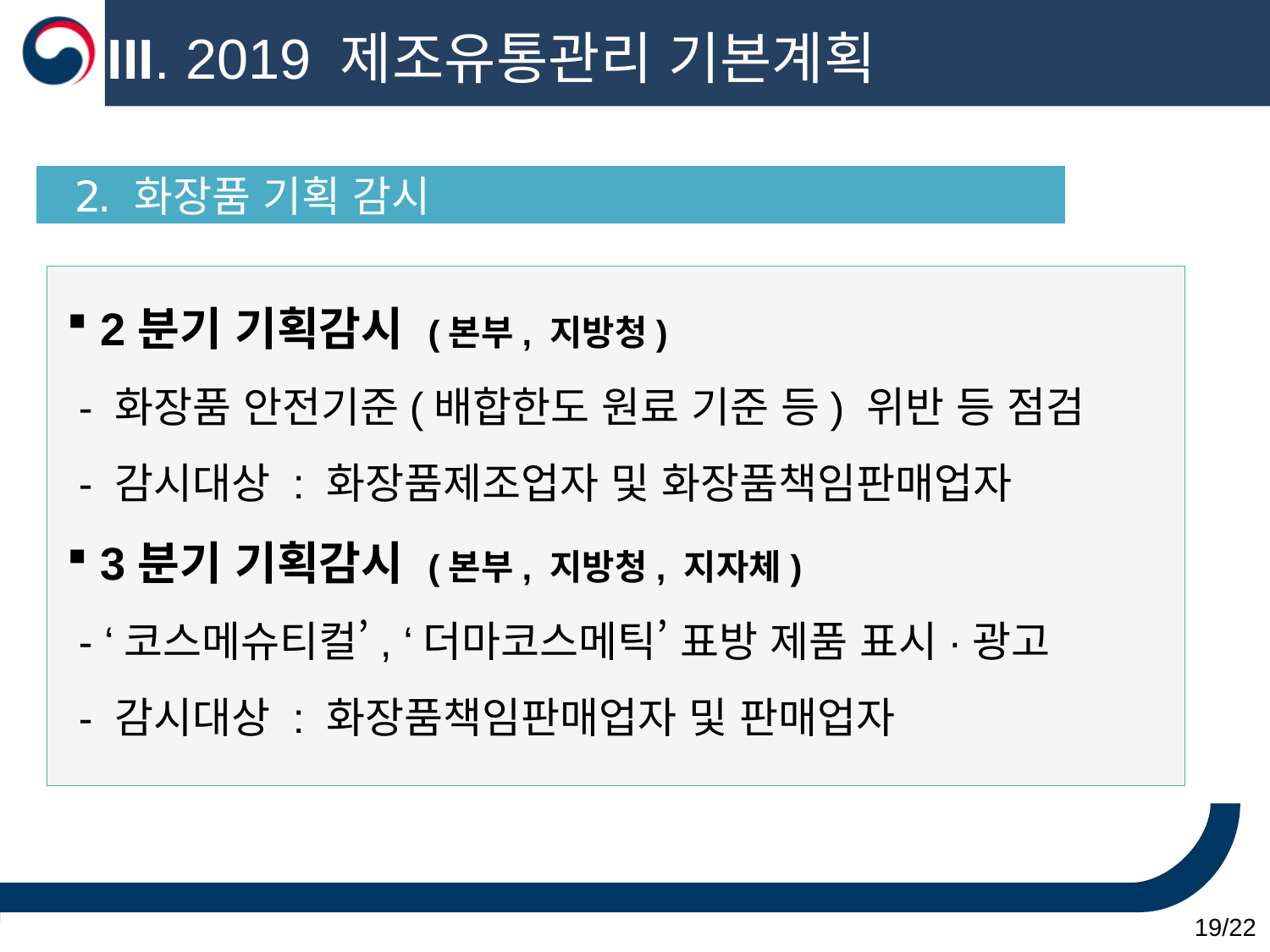

III. 2019 제조유통관리 기본계획
  2. 화장품 기획 감시
 2분기 기획감시 (본부, 지방청)
 - 화장품 안전기준(배합한도 원료 기준 등) 위반 등 점검
 - 감시대상 : 화장품제조업자 및 화장품책임판매업자
 3분기 기획감시 (본부, 지방청, 지자체)
 - ‘코스메슈티컬’, ‘더마코스메틱’ 표방 제품 표시·광고
 - 감시대상 : 화장품책임판매업자 및 판매업자
 19/22